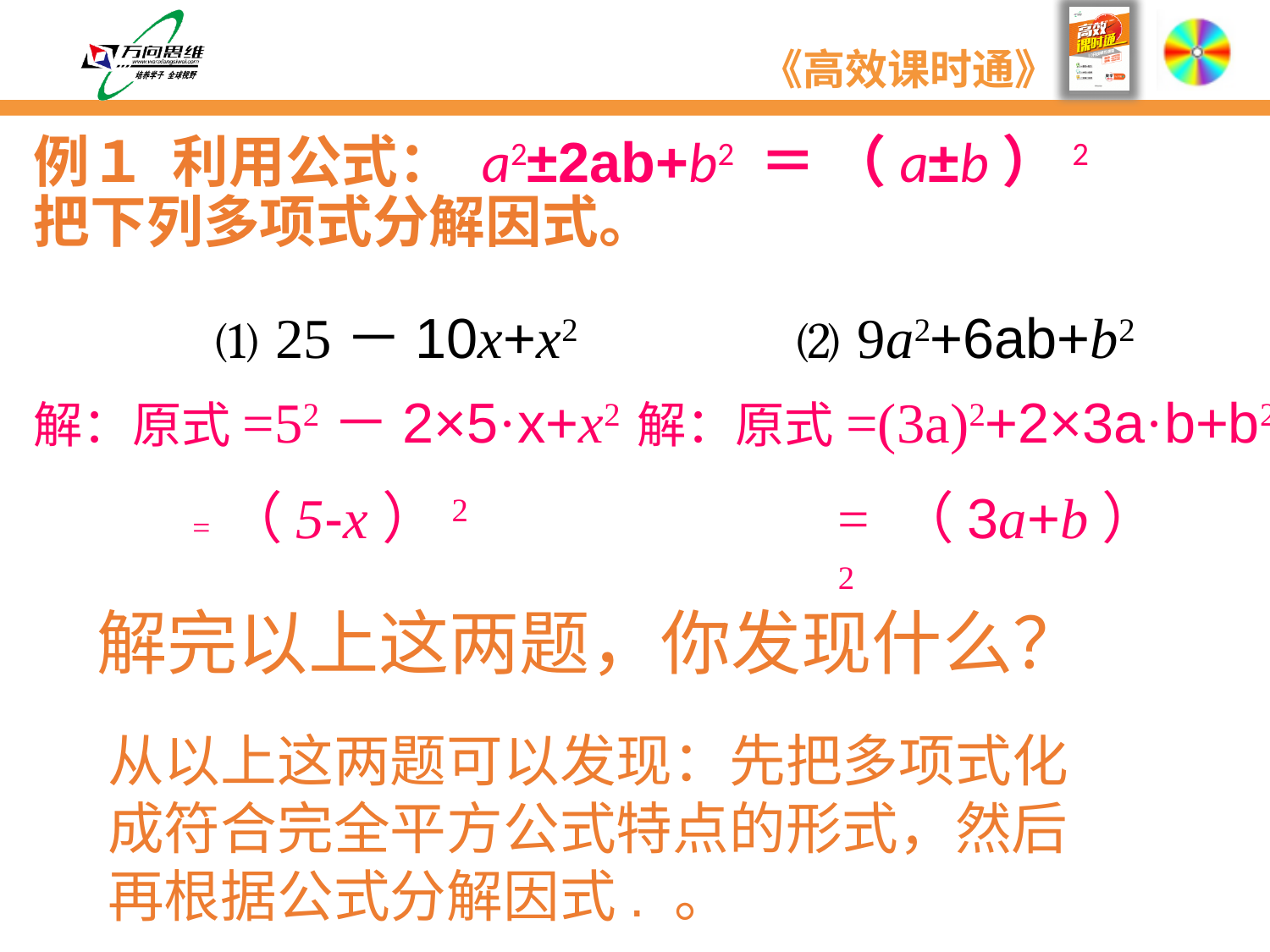

# 例１  利用公式： a2±2ab+b2 ＝ （a±b）2 把下列多项式分解因式。
⑴ 25－10x+x2
⑵ 9a2+6ab+b2
解：原式=52－2×5·x+x2
解：原式=(3a)2+2×3a·b+b2
= （5-x）2
= （3a+b）2
解完以上这两题，你发现什么？
从以上这两题可以发现：先把多项式化成符合完全平方公式特点的形式，然后再根据公式分解因式. 。